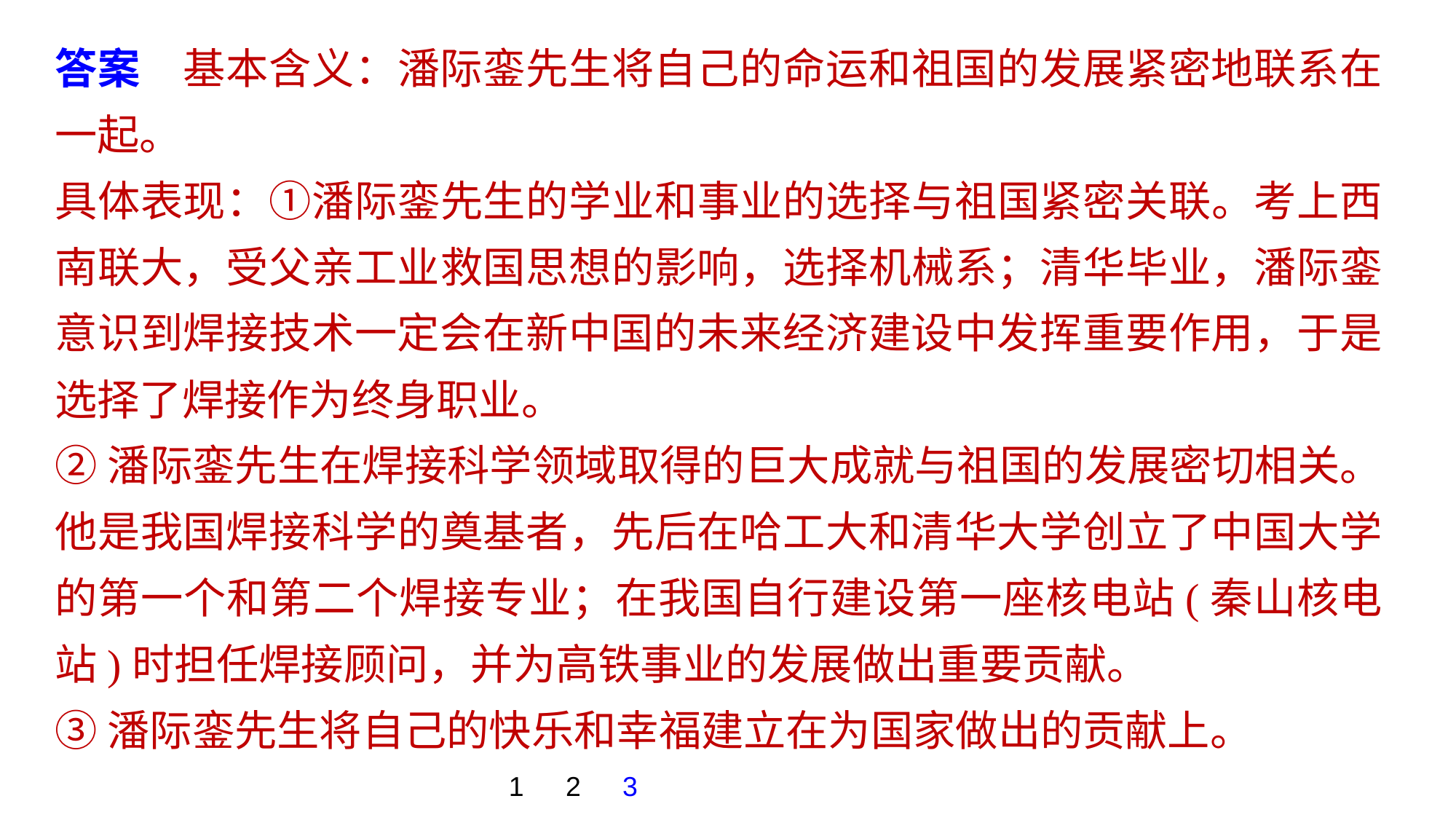

答案　基本含义：潘际銮先生将自己的命运和祖国的发展紧密地联系在一起。
具体表现：①潘际銮先生的学业和事业的选择与祖国紧密关联。考上西南联大，受父亲工业救国思想的影响，选择机械系；清华毕业，潘际銮意识到焊接技术一定会在新中国的未来经济建设中发挥重要作用，于是选择了焊接作为终身职业。
②潘际銮先生在焊接科学领域取得的巨大成就与祖国的发展密切相关。他是我国焊接科学的奠基者，先后在哈工大和清华大学创立了中国大学的第一个和第二个焊接专业；在我国自行建设第一座核电站(秦山核电站)时担任焊接顾问，并为高铁事业的发展做出重要贡献。
③潘际銮先生将自己的快乐和幸福建立在为国家做出的贡献上。
1
2
3